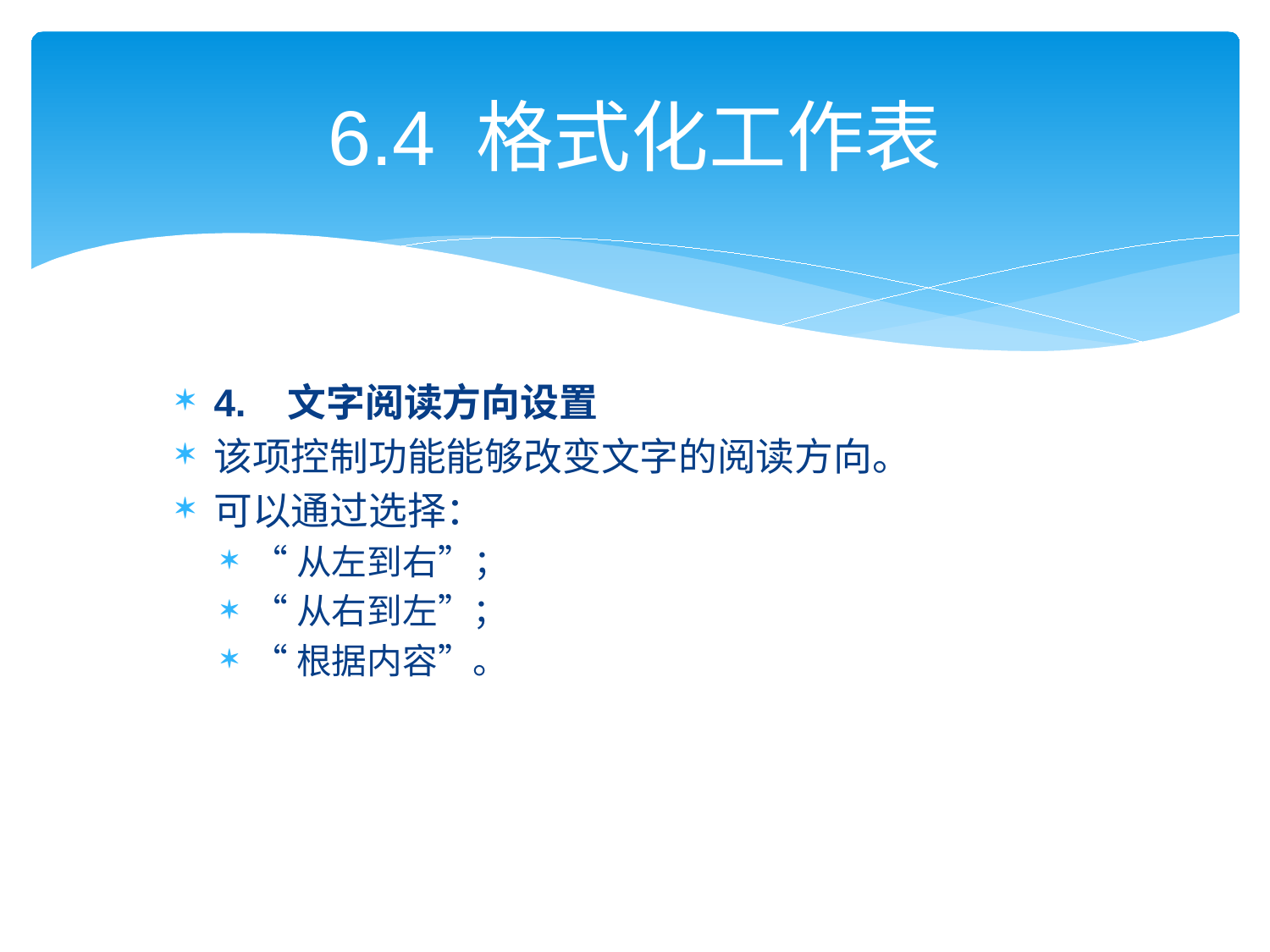

# 6.4 格式化工作表
4.   文字阅读方向设置
该项控制功能能够改变文字的阅读方向。
可以通过选择：
“从左到右”；
“从右到左”；
“根据内容”。